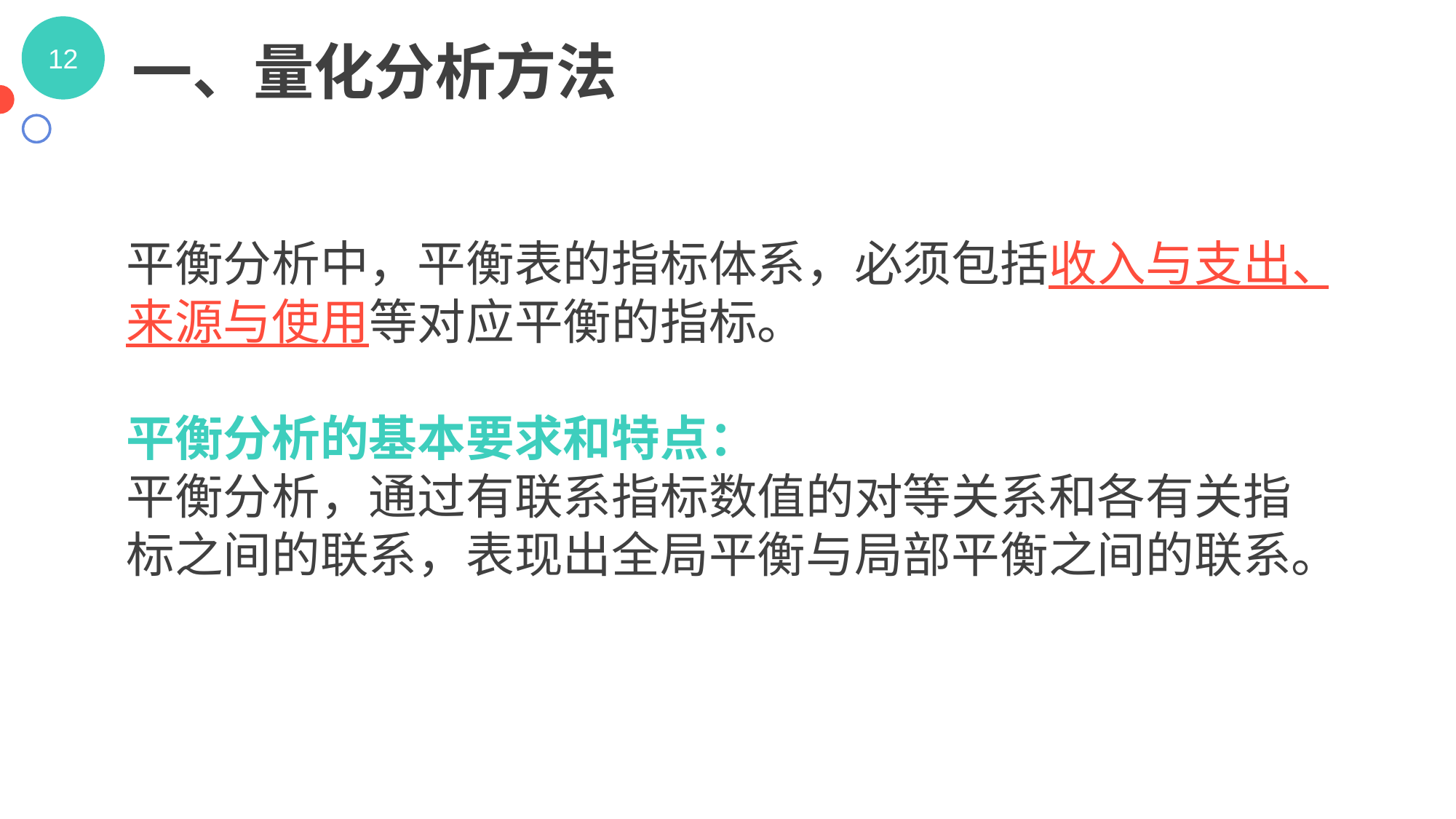

一、量化分析方法
平衡分析中，平衡表的指标体系，必须包括收入与支出、来源与使用等对应平衡的指标。

平衡分析的基本要求和特点：
平衡分析，通过有联系指标数值的对等关系和各有关指标之间的联系，表现出全局平衡与局部平衡之间的联系。